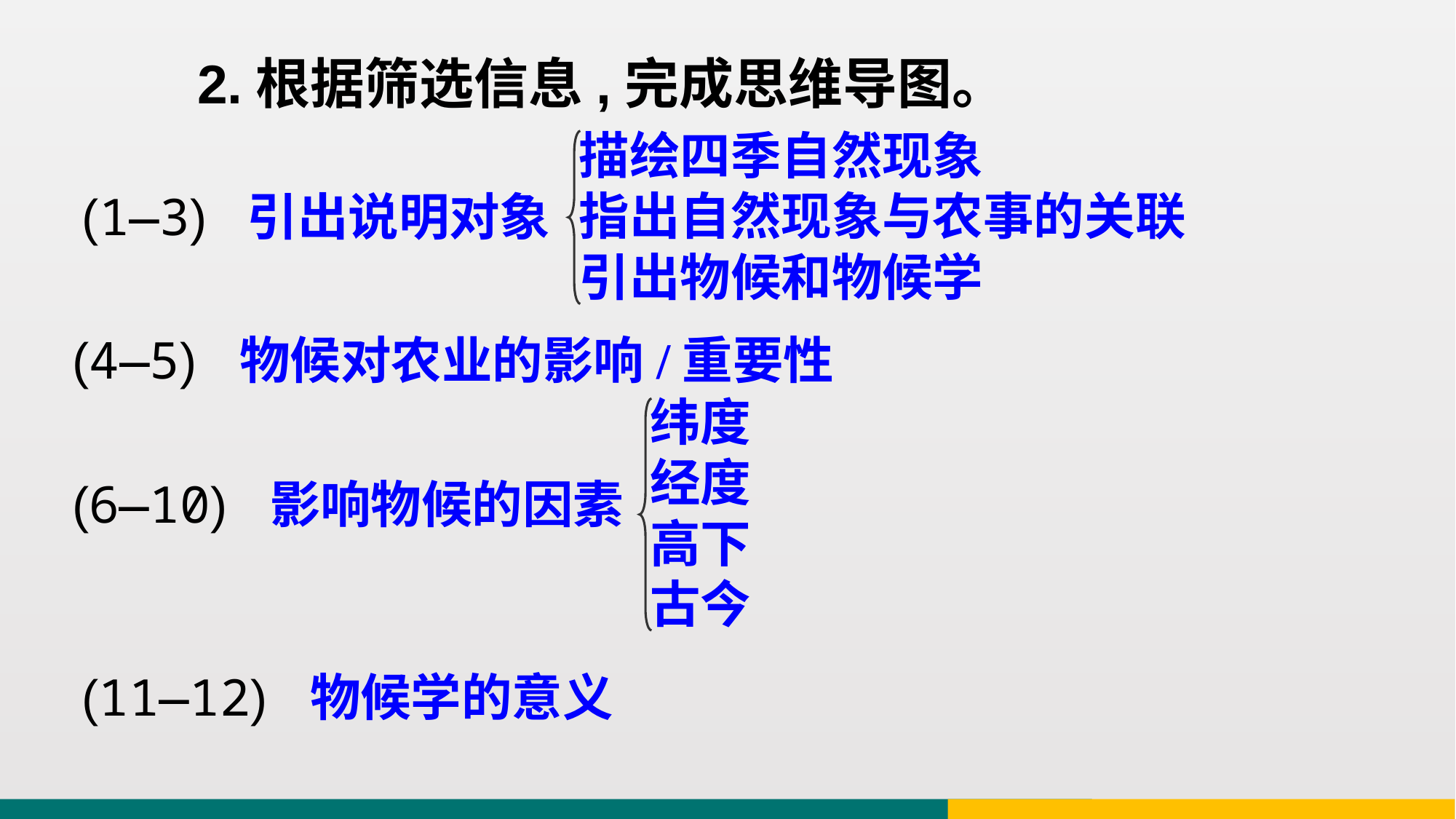

2.根据筛选信息,完成思维导图。
描绘四季自然现象
指出自然现象与农事的关联
引出物候和物候学

(1—3)  引出说明对象
(4—5) 物候对农业的影响/重要性
纬度
经度
高下
古今

(6—10) 影响物候的因素
(11—12) 物候学的意义